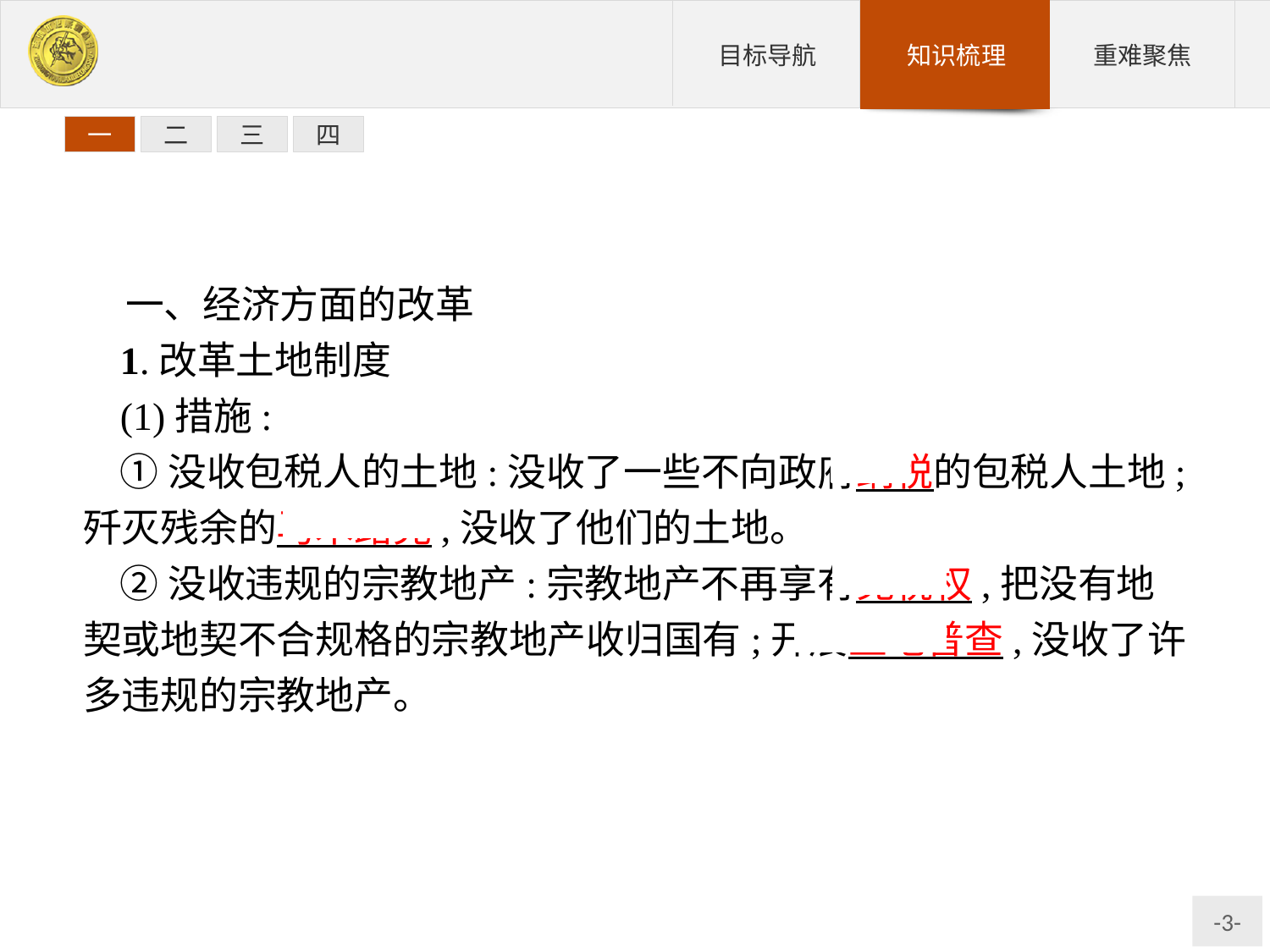

一
二
三
四
一、经济方面的改革
1.改革土地制度
(1)措施:
①没收包税人的土地:没收了一些不向政府纳税的包税人土地;歼灭残余的马木路克,没收了他们的土地。
②没收违规的宗教地产:宗教地产不再享有免税权,把没有地契或地契不合规格的宗教地产收归国有;开展土地普查,没收了许多违规的宗教地产。